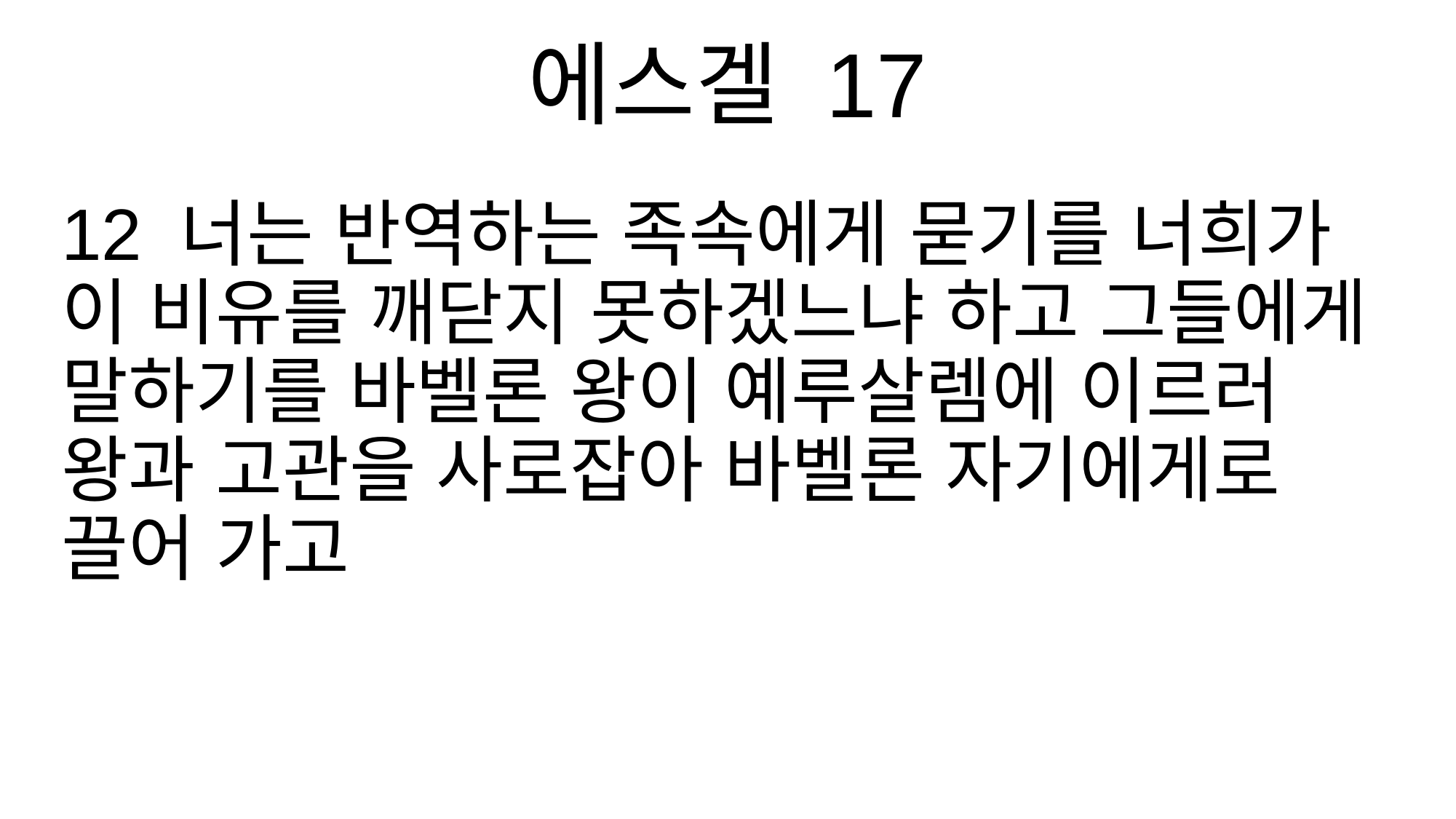

에스겔 17
12 너는 반역하는 족속에게 묻기를 너희가 이 비유를 깨닫지 못하겠느냐 하고 그들에게 말하기를 바벨론 왕이 예루살렘에 이르러 왕과 고관을 사로잡아 바벨론 자기에게로 끌어 가고